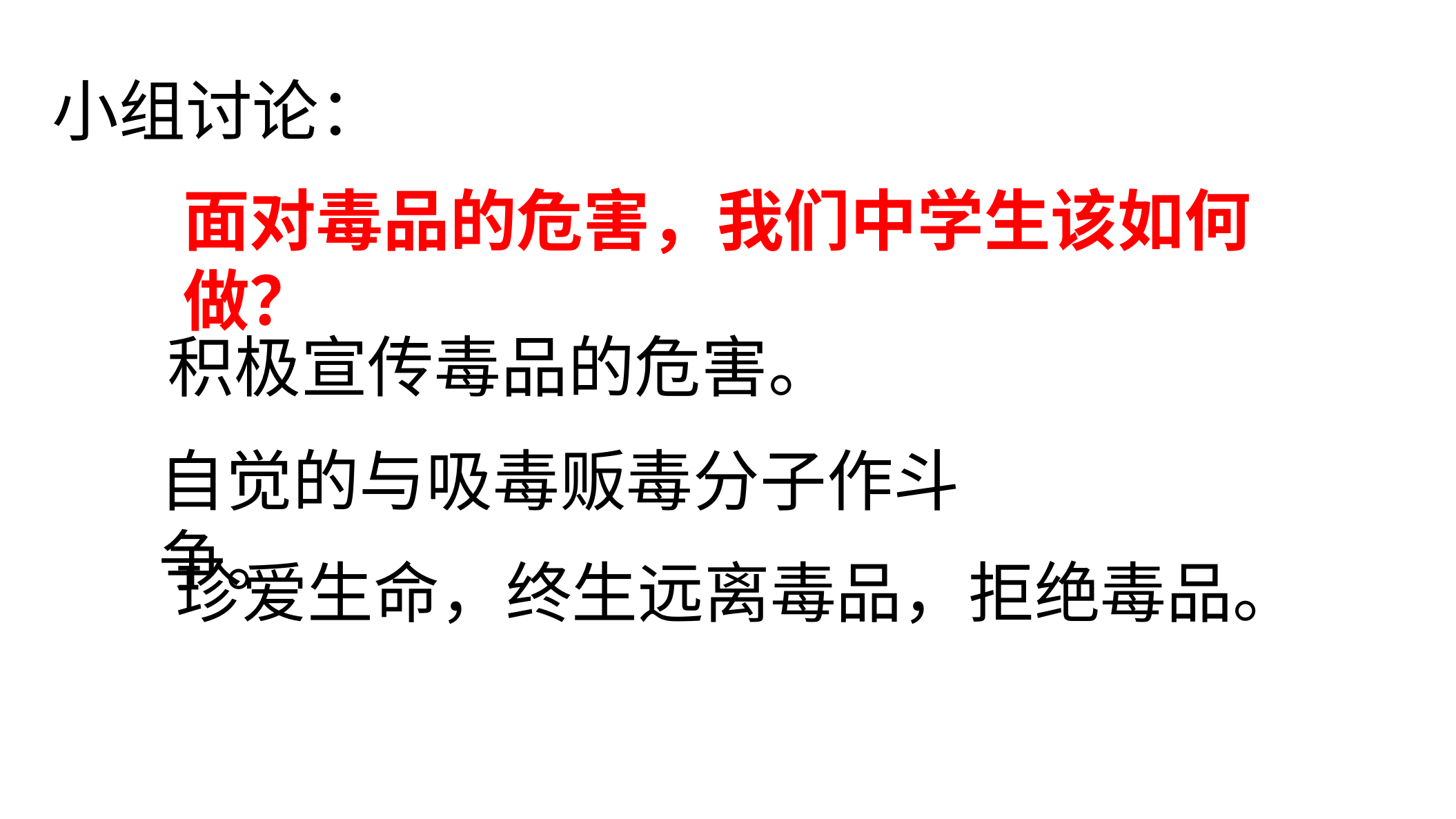

小组讨论：
面对毒品的危害，我们中学生该如何做？
积极宣传毒品的危害。
自觉的与吸毒贩毒分子作斗争。

珍爱生命，终生远离毒品，拒绝毒品。